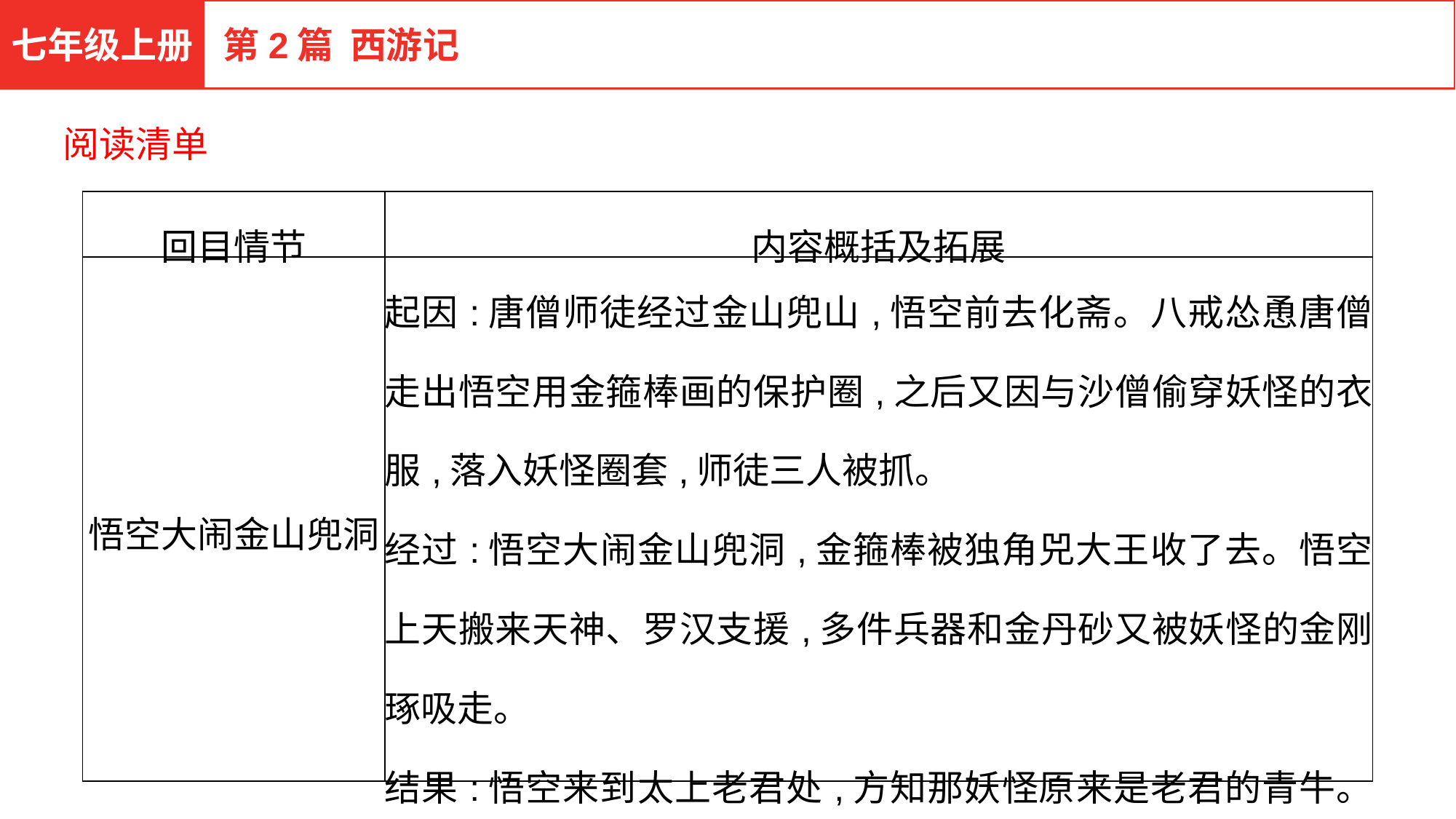

七年级上册
第2篇  西游记
阅读清单
| 回目情节 | 内容概括及拓展 |
| --- | --- |
| 悟空大闹金山兜洞 | 起因:唐僧师徒经过金山兜山,悟空前去化斋。八戒怂恿唐僧走出悟空用金箍棒画的保护圈,之后又因与沙僧偷穿妖怪的衣服,落入妖怪圈套,师徒三人被抓。 经过:悟空大闹金山兜洞,金箍棒被独角兕大王收了去。悟空上天搬来天神、罗汉支援,多件兵器和金丹砂又被妖怪的金刚琢吸走。 结果:悟空来到太上老君处,方知那妖怪原来是老君的青牛。老君收服妖怪,悟空救出师父师弟。 |